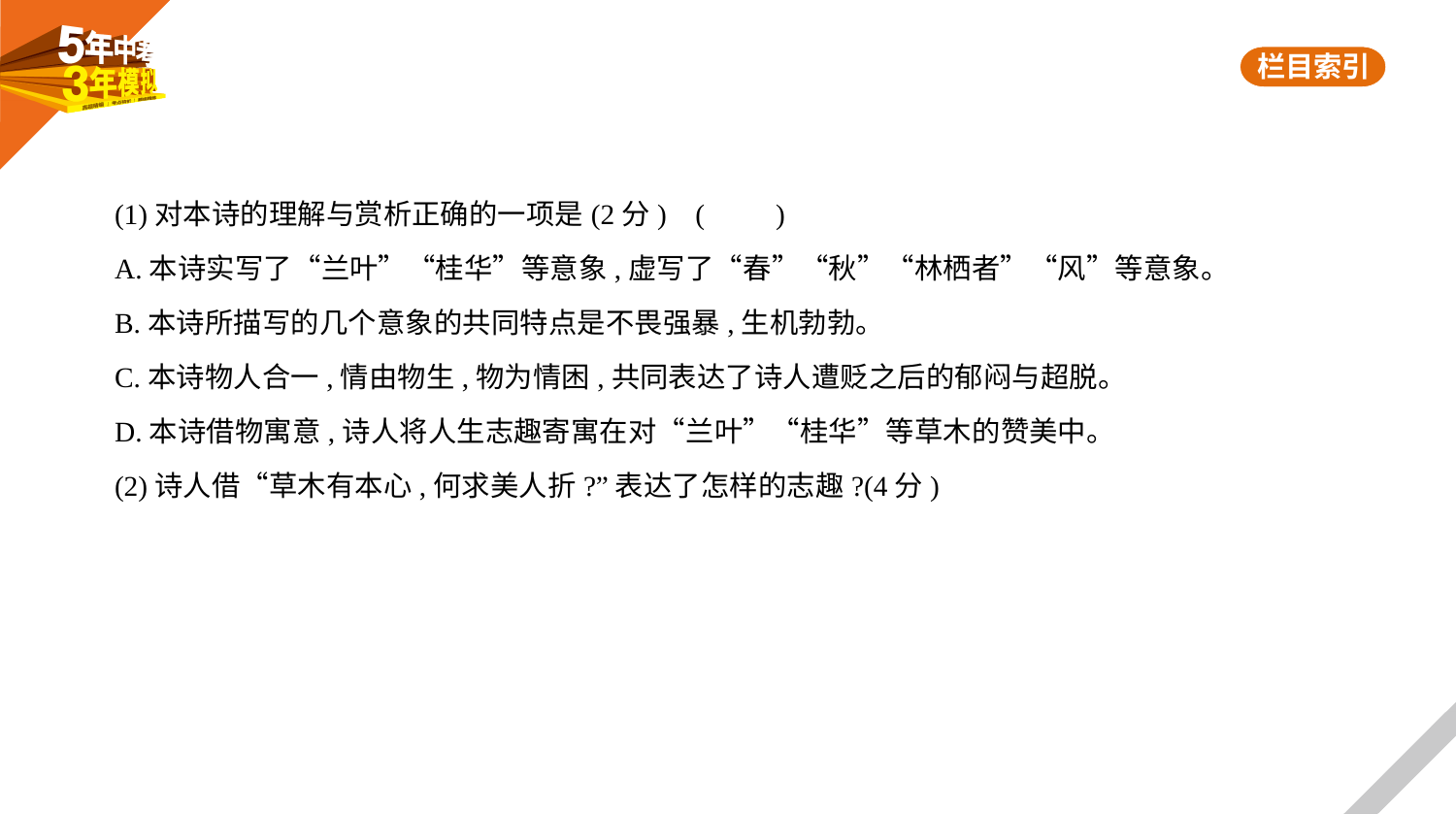

(1)对本诗的理解与赏析正确的一项是(2分) (　　)
A.本诗实写了“兰叶”“桂华”等意象,虚写了“春”“秋”“林栖者”“风”等意象。
B.本诗所描写的几个意象的共同特点是不畏强暴,生机勃勃。
C.本诗物人合一,情由物生,物为情困,共同表达了诗人遭贬之后的郁闷与超脱。
D.本诗借物寓意,诗人将人生志趣寄寓在对“兰叶”“桂华”等草木的赞美中。
(2)诗人借“草木有本心,何求美人折?”表达了怎样的志趣?(4分)